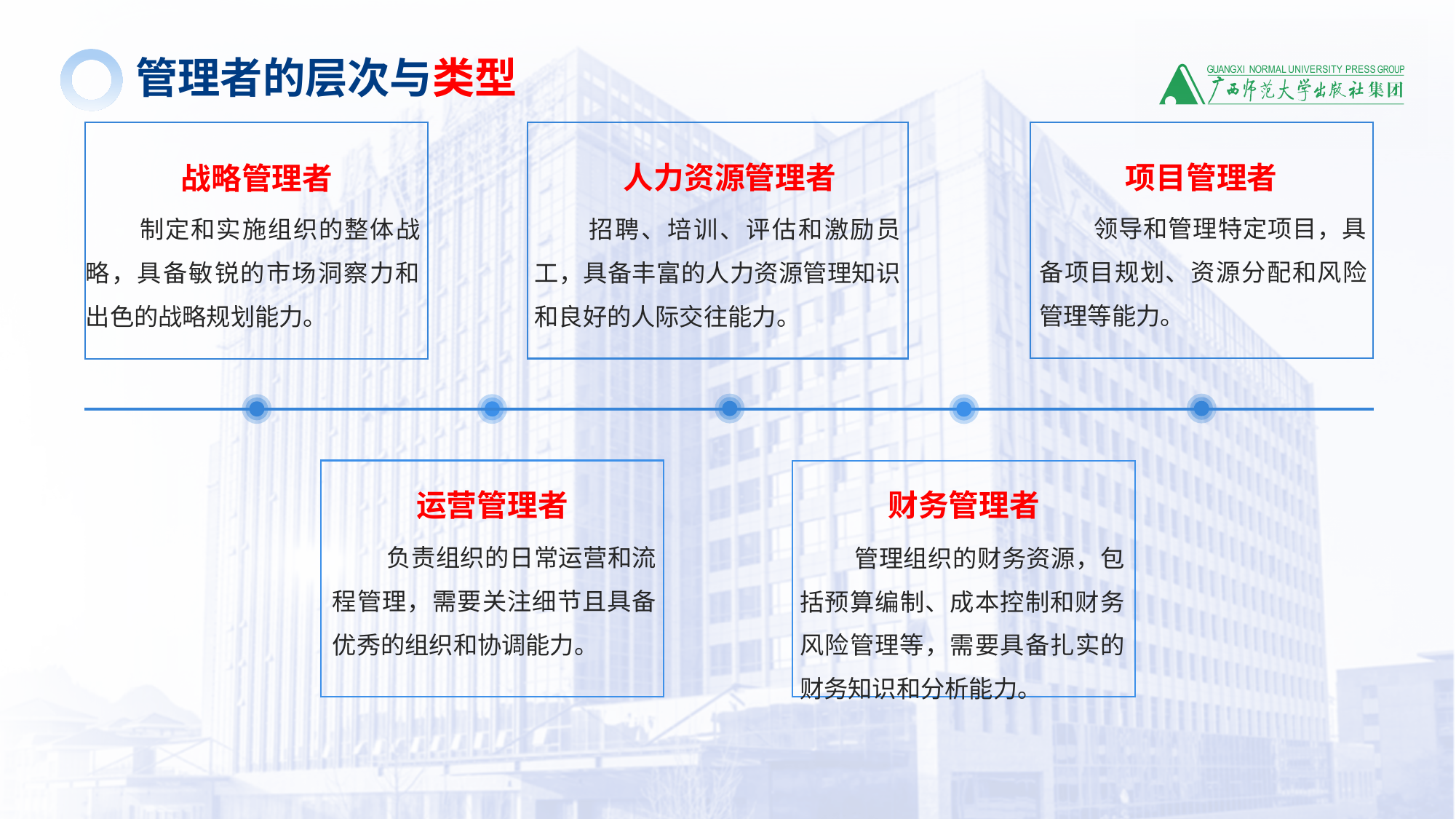

管理者的层次与类型

人力资源管理者
项目管理者
战略管理者
领导和管理特定项目，具备项目规划、资源分配和风险管理等能力。
制定和实施组织的整体战略，具备敏锐的市场洞察力和出色的战略规划能力。
招聘、培训、评估和激励员工，具备丰富的人力资源管理知识和良好的人际交往能力。

运营管理者
财务管理者

负责组织的日常运营和流程管理，需要关注细节且具备优秀的组织和协调能力。
管理组织的财务资源，包括预算编制、成本控制和财务风险管理等，需要具备扎实的财务知识和分析能力。